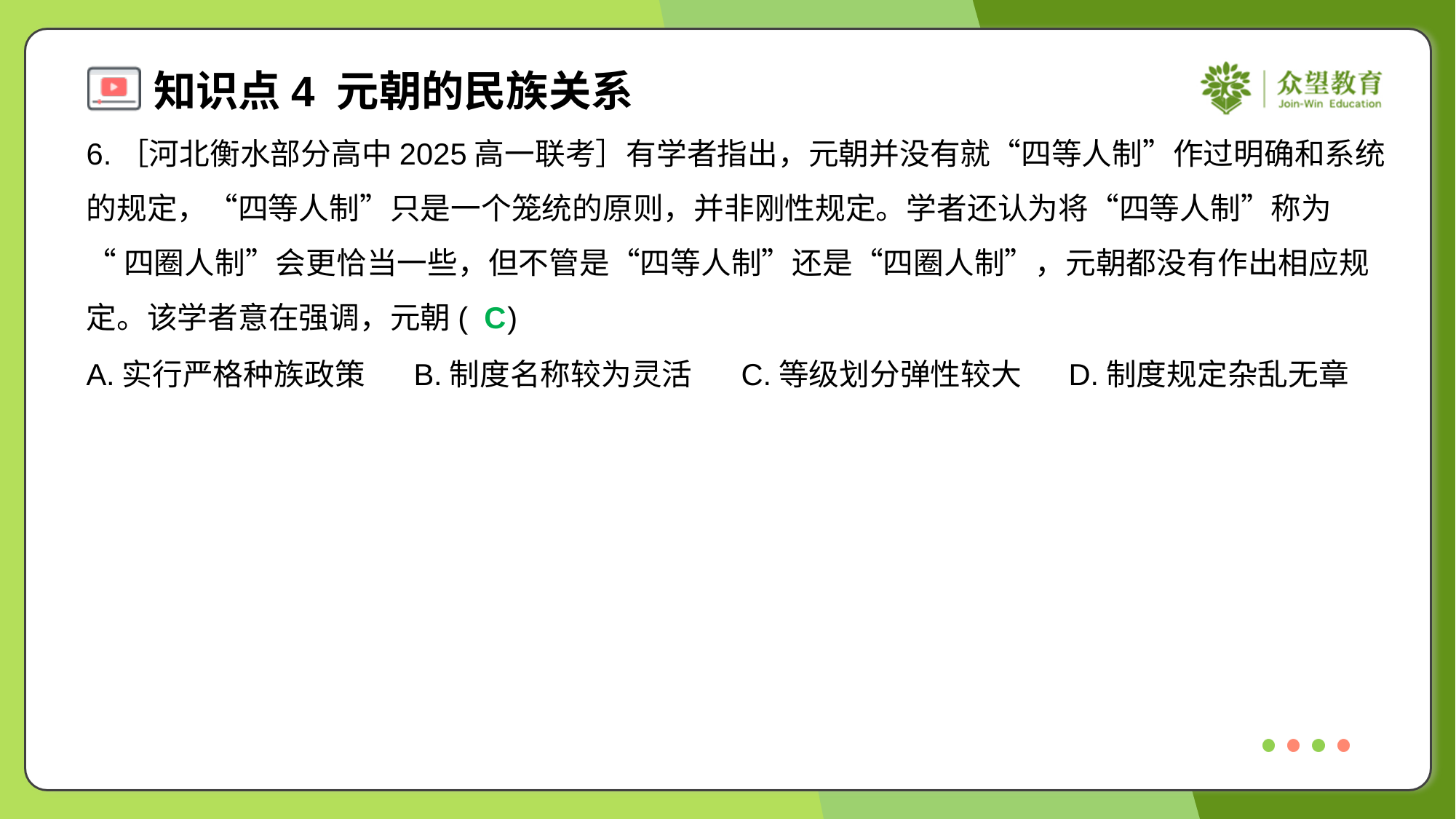

6.［河北衡水部分高中2025高一联考］有学者指出，元朝并没有就“四等人制”作过明确和系统
的规定，“四等人制”只是一个笼统的原则，并非刚性规定。学者还认为将“四等人制”称为
“四圈人制”会更恰当一些，但不管是“四等人制”还是“四圈人制”，元朝都没有作出相应规
定。该学者意在强调，元朝(     )
C
A.实行严格种族政策	B.制度名称较为灵活	C.等级划分弹性较大	D.制度规定杂乱无章